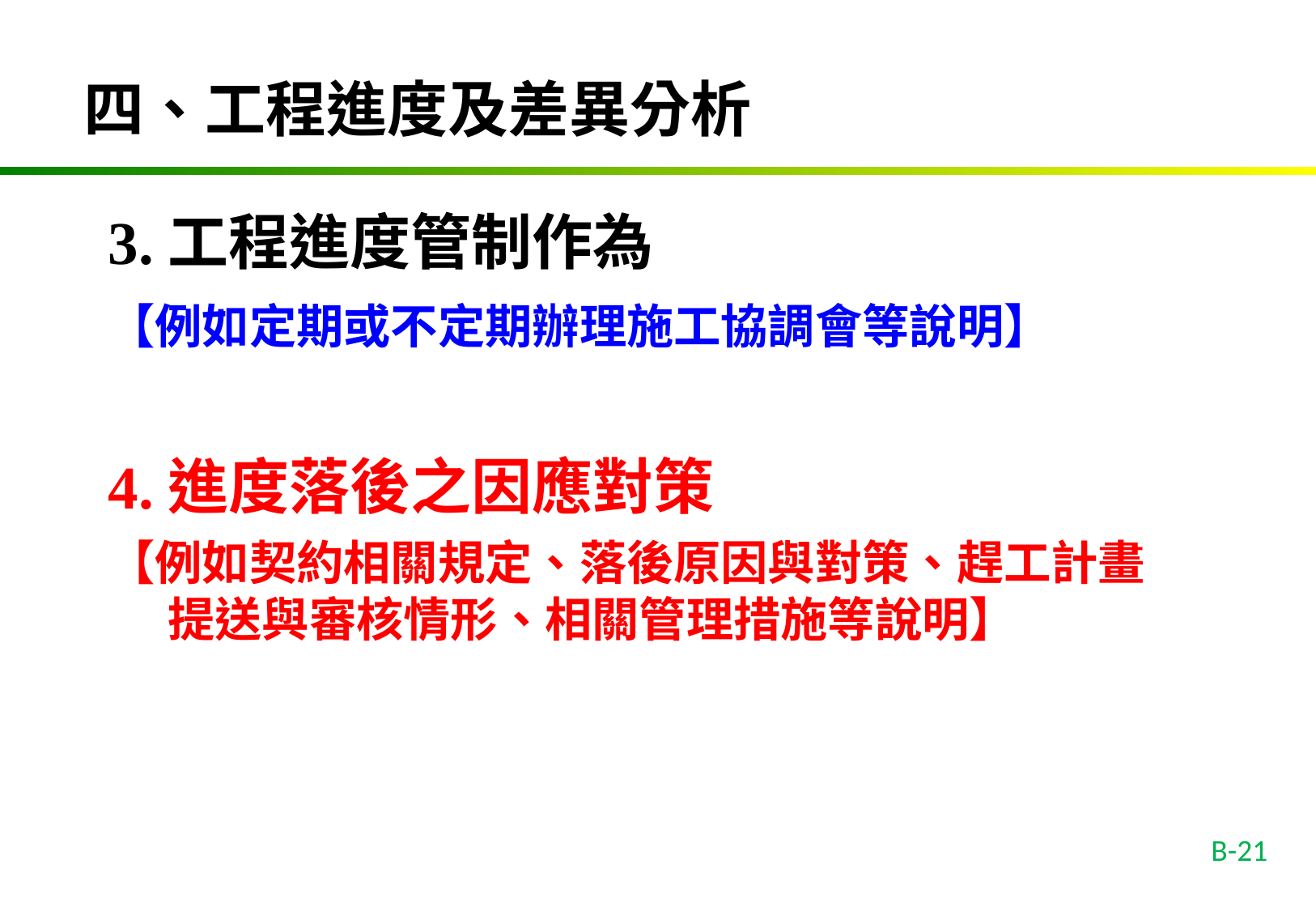

四、工程進度及差異分析

3.工程進度管制作為
【例如定期或不定期辦理施工協調會等說明】

4.進度落後之因應對策
【例如契約相關規定、落後原因與對策、趕工計畫提送與審核情形、相關管理措施等說明】

B-21